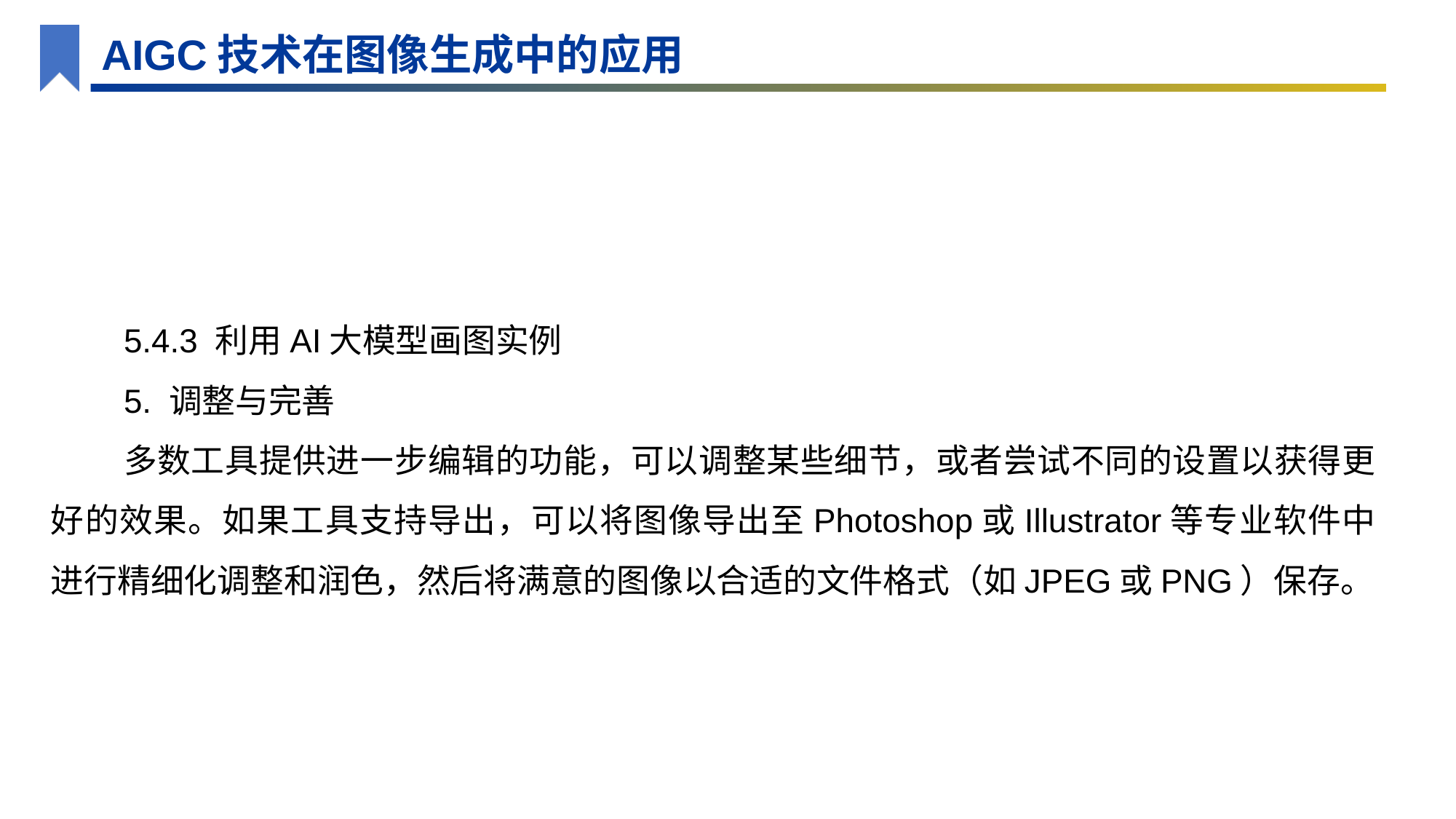

AIGC技术在图像生成中的应用
5.4.3 利用AI大模型画图实例
5. 调整与完善
多数工具提供进一步编辑的功能，可以调整某些细节，或者尝试不同的设置以获得更好的效果。如果工具支持导出，可以将图像导出至Photoshop或Illustrator等专业软件中进行精细化调整和润色，然后将满意的图像以合适的文件格式（如JPEG或PNG）保存。